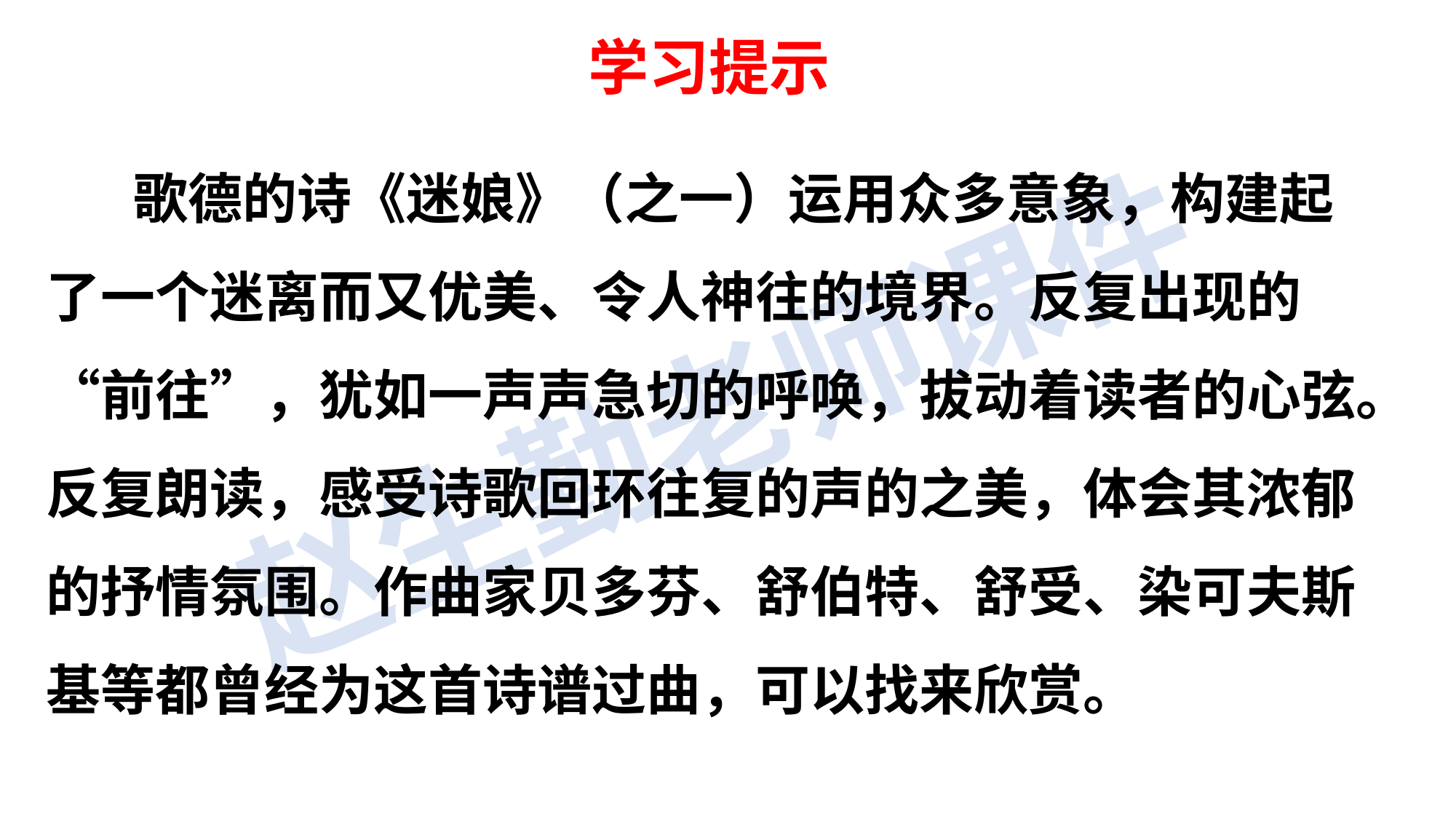

学习提示
      歌德的诗《迷娘》（之一）运用众多意象，构建起了一个迷离而又优美、令人神往的境界。反复出现的“前往”，犹如一声声急切的呼唤，拔动着读者的心弦。反复朗读，感受诗歌回环往复的声的之美，体会其浓郁的抒情氛围。作曲家贝多芬、舒伯特、舒受、染可夫斯基等都曾经为这首诗谱过曲，可以找来欣赏。